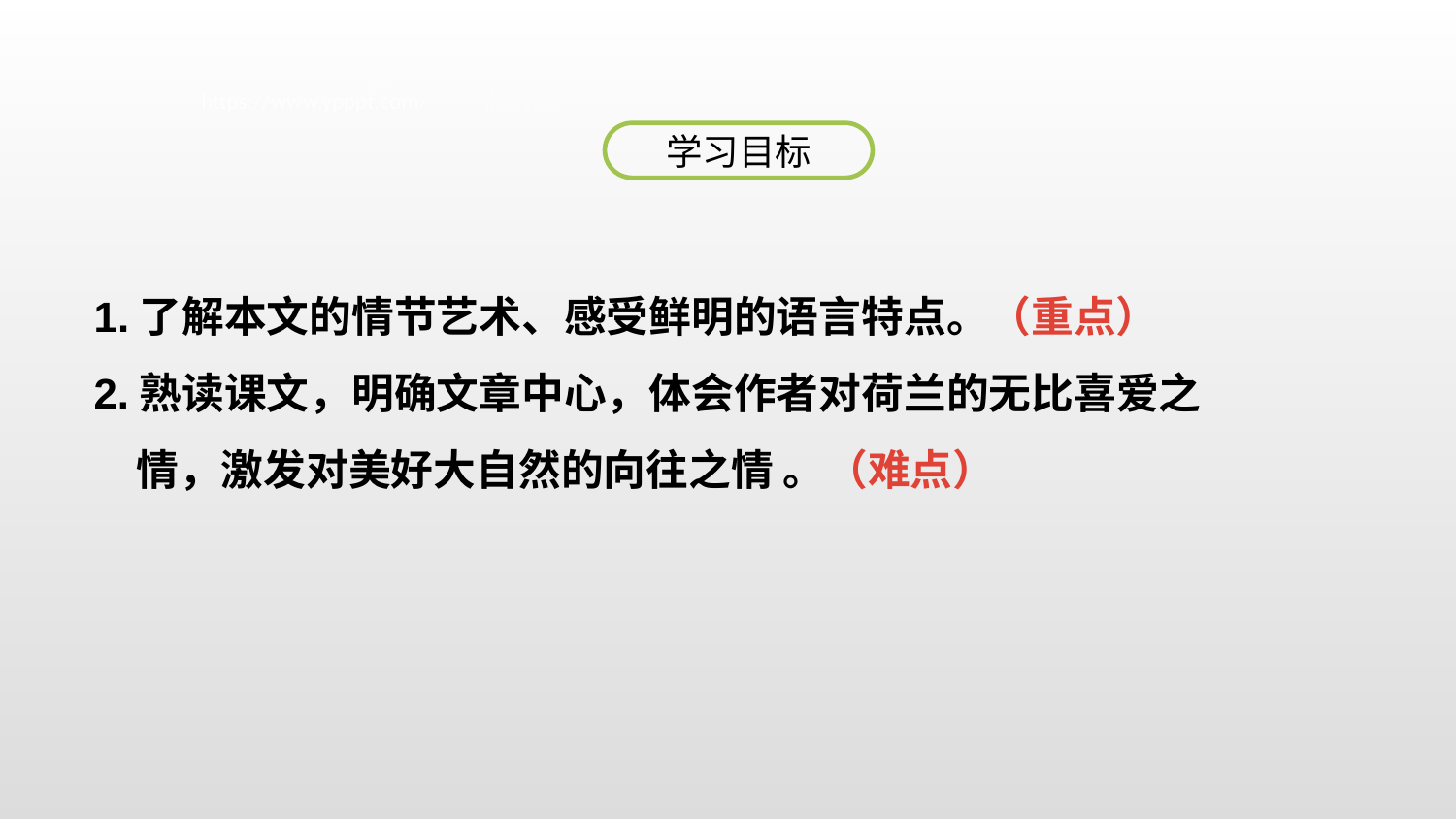

https://www.ypppt.com/
学习目标
1.了解本文的情节艺术、感受鲜明的语言特点。（重点）
2.熟读课文，明确文章中心，体会作者对荷兰的无比喜爱之情，激发对美好大自然的向往之情 。（难点）